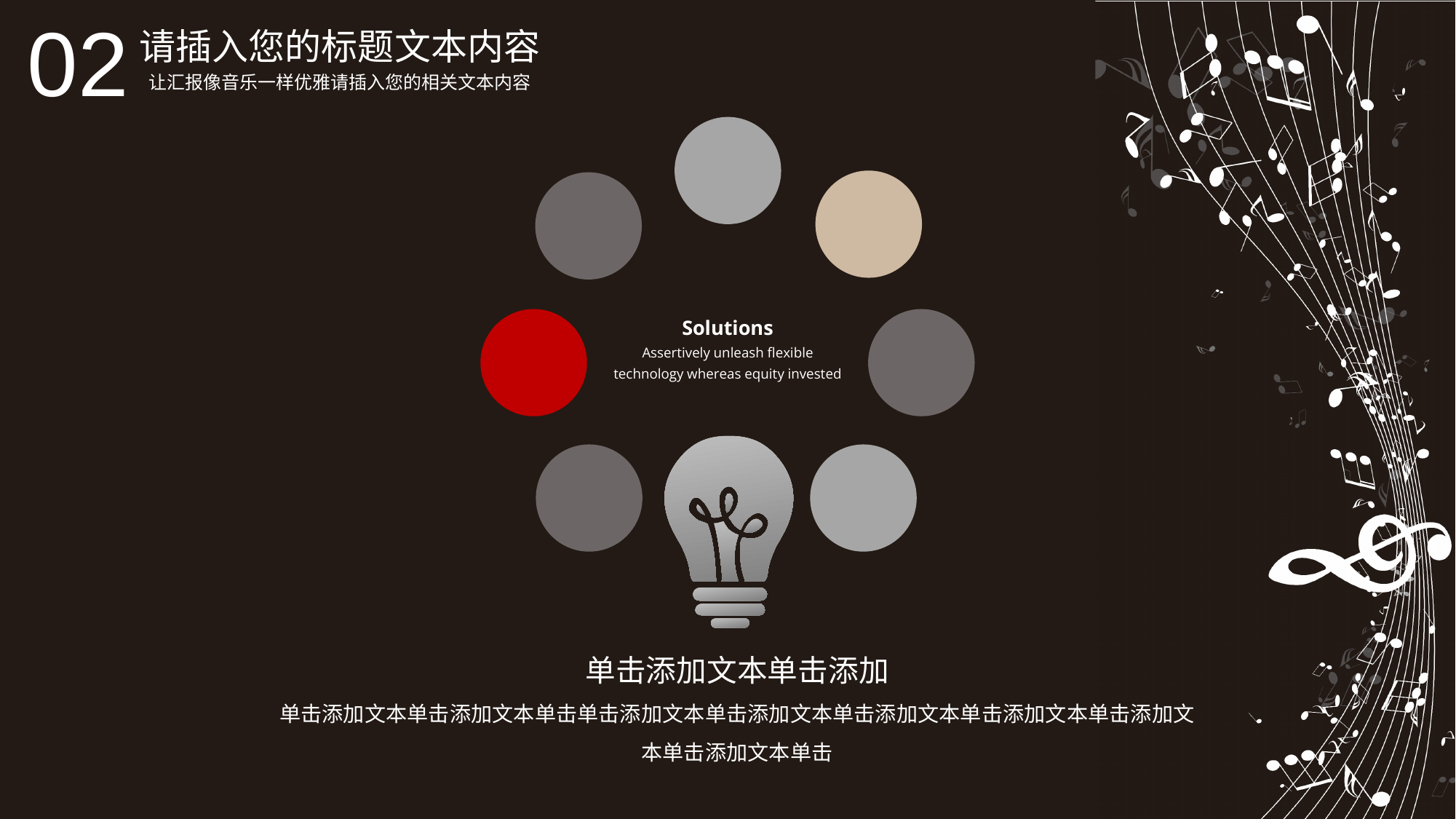

Solutions
Assertively unleash flexible technology whereas equity invested

单击添加文本单击添加
单击添加文本单击添加文本单击单击添加文本单击添加文本单击添加文本单击添加文本单击添加文本单击添加文本单击